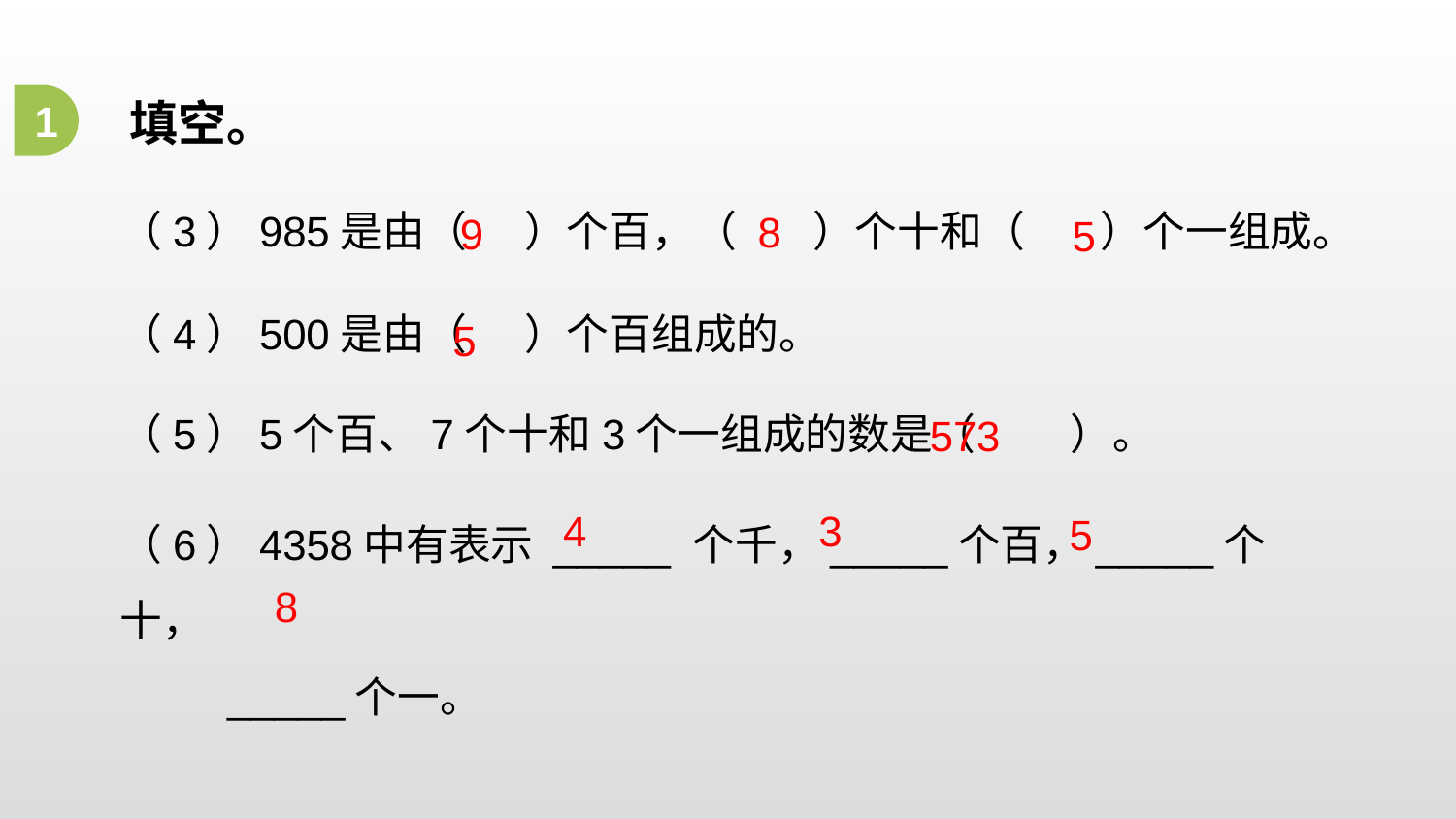

填空。
1
（3）985是由（      ）个百，（        ）个十和（        ）个一组成。
8
9
5
（4）500是由（      ）个百组成的。
5
（5）5个百、7个十和3个一组成的数是（          ）。
573
（6）4358中有表示 _____ 个千，_____个百，_____个十，
         _____个一。
4
3
5
8